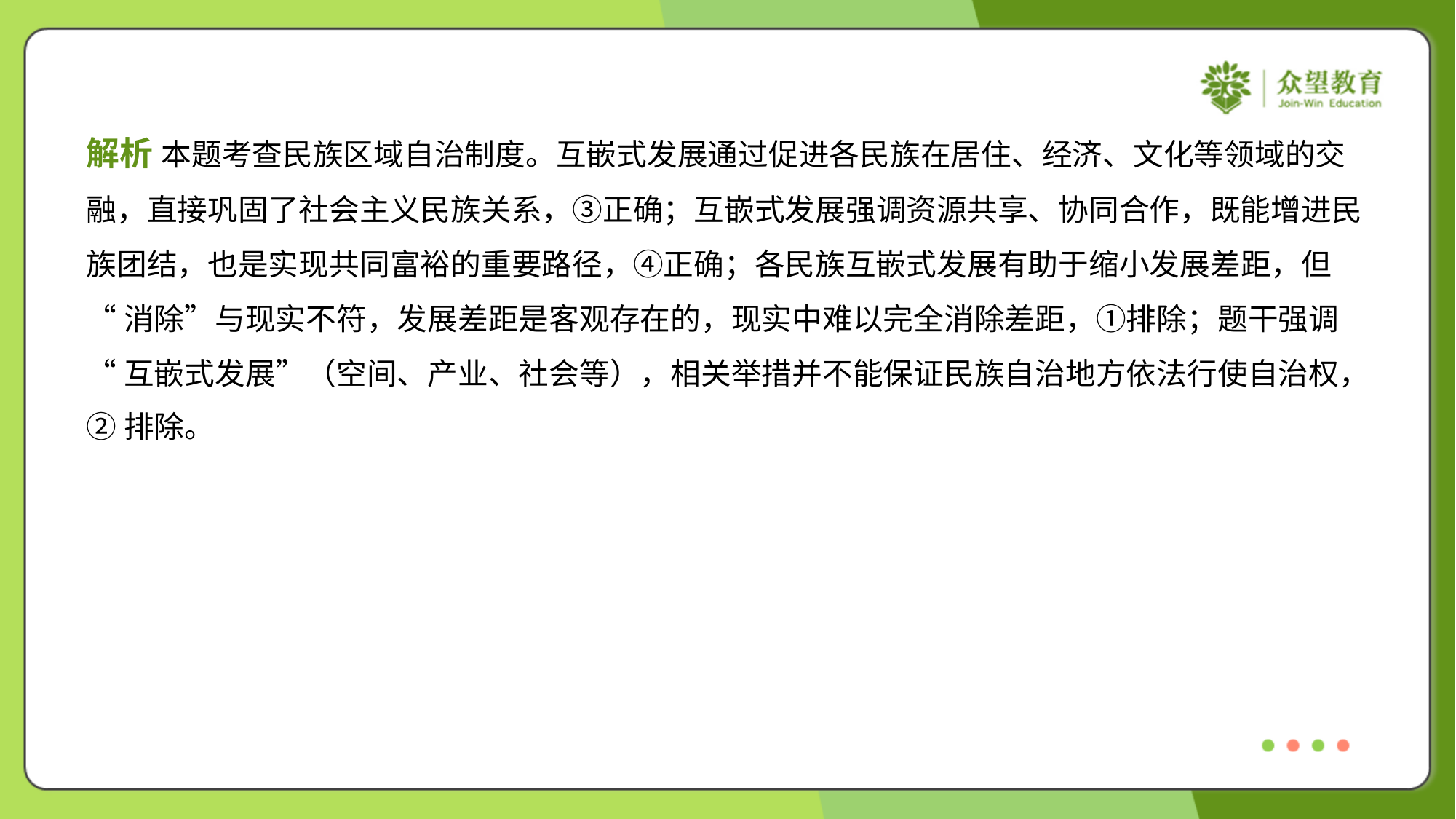

解析 本题考查民族区域自治制度。互嵌式发展通过促进各民族在居住、经济、文化等领域的交
融，直接巩固了社会主义民族关系，③正确；互嵌式发展强调资源共享、协同合作，既能增进民
族团结，也是实现共同富裕的重要路径，④正确；各民族互嵌式发展有助于缩小发展差距，但
“消除”与现实不符，发展差距是客观存在的，现实中难以完全消除差距，①排除；题干强调
“互嵌式发展”（空间、产业、社会等），相关举措并不能保证民族自治地方依法行使自治权，
②排除。